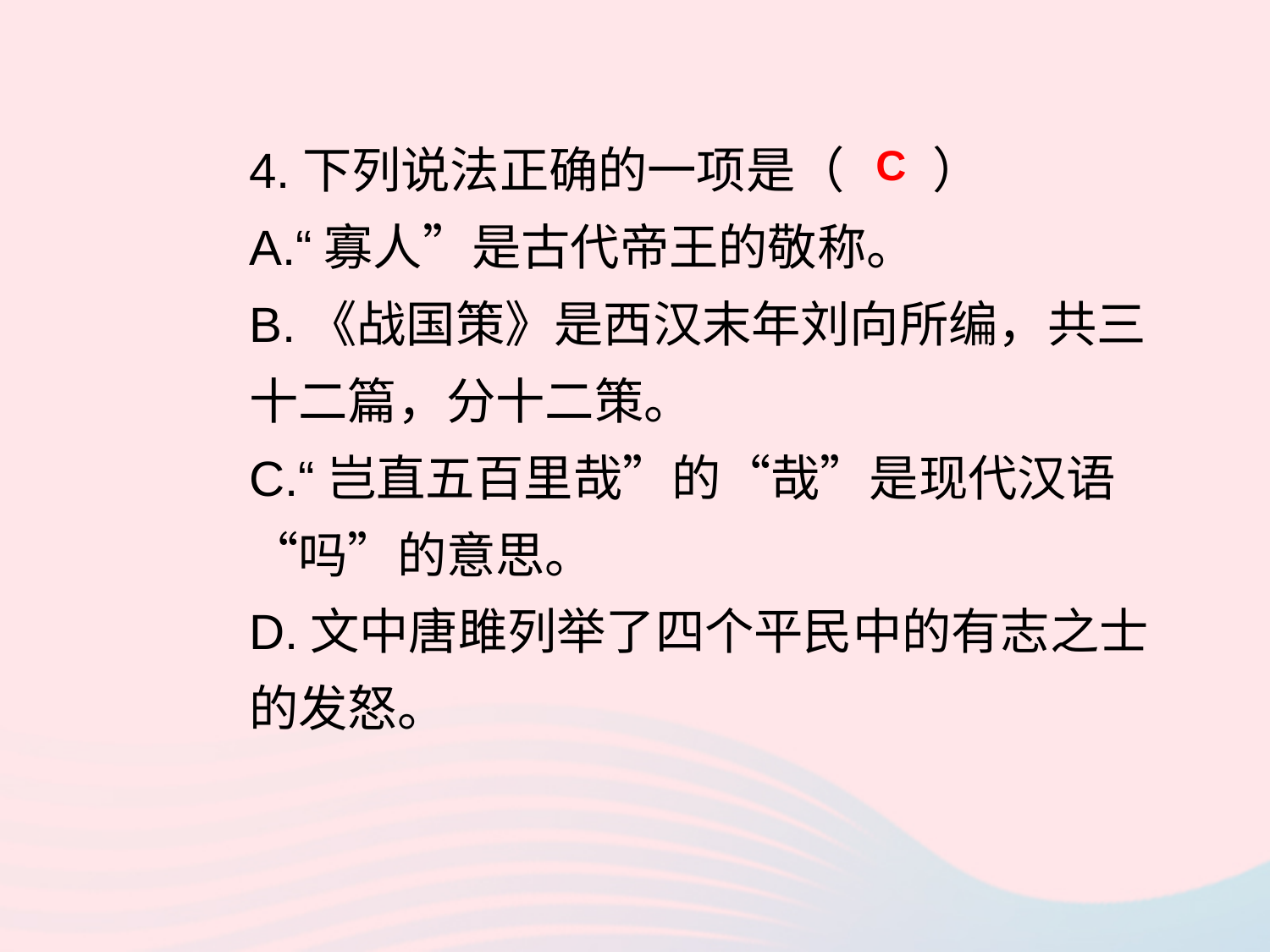

4.下列说法正确的一项是（        ）
A.“寡人”是古代帝王的敬称。
B.《战国策》是西汉末年刘向所编，共三十二篇，分十二策。
C.“岂直五百里哉”的“哉”是现代汉语“吗”的意思。
D.文中唐雎列举了四个平民中的有志之士的发怒。
C